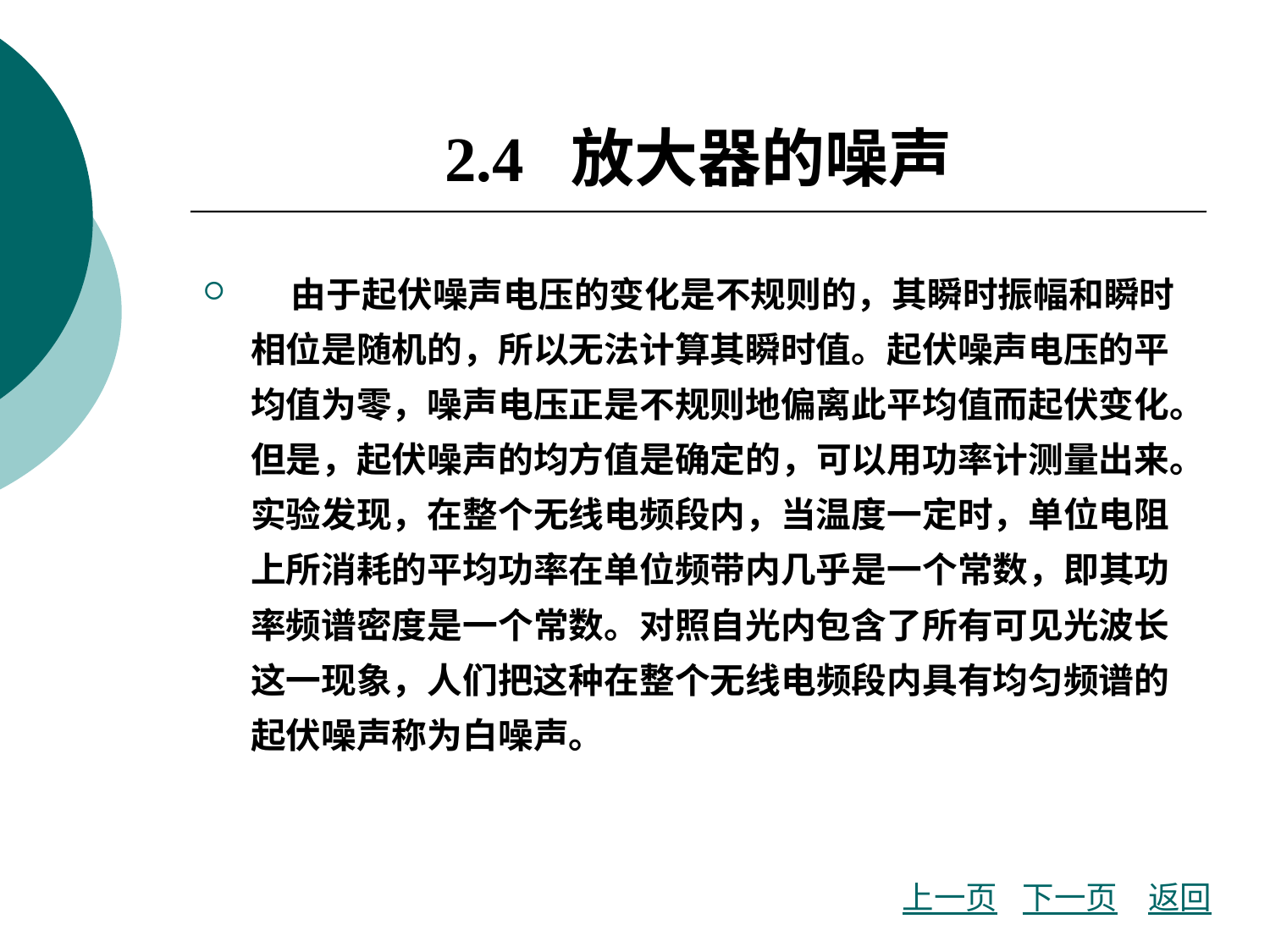

# 2.4  放大器的噪声
    由于起伏噪声电压的变化是不规则的，其瞬时振幅和瞬时相位是随机的，所以无法计算其瞬时值。起伏噪声电压的平均值为零，噪声电压正是不规则地偏离此平均值而起伏变化。但是，起伏噪声的均方值是确定的，可以用功率计测量出来。实验发现，在整个无线电频段内，当温度一定时，单位电阻上所消耗的平均功率在单位频带内几乎是一个常数，即其功率频谱密度是一个常数。对照自光内包含了所有可见光波长这一现象，人们把这种在整个无线电频段内具有均匀频谱的起伏噪声称为白噪声。
上一页
下一页
返回